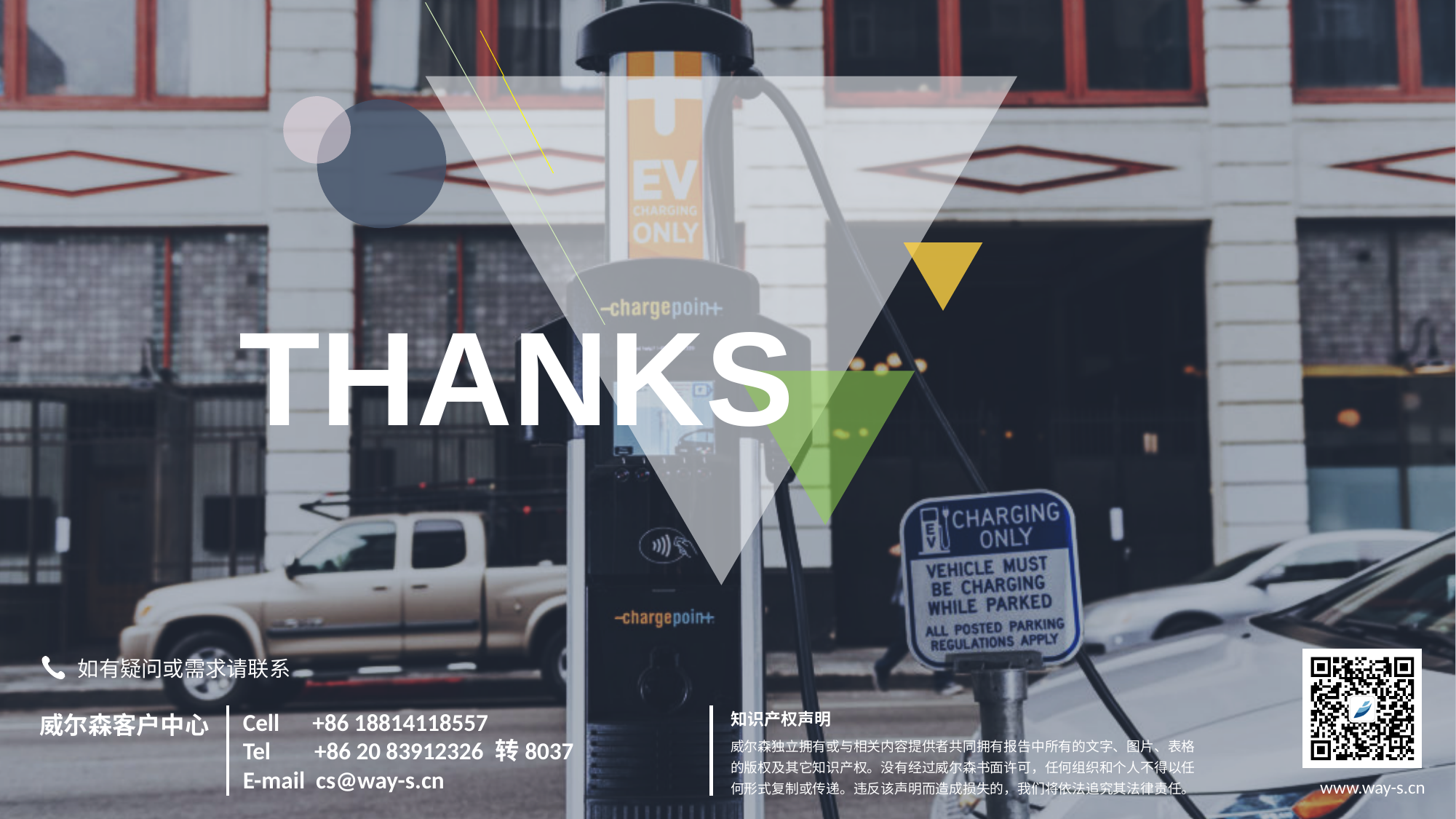

THANKS
 如有疑问或需求请联系

知识产权声明
威尔森独立拥有或与相关内容提供者共同拥有报告中所有的文字、图片、表格的版权及其它知识产权。没有经过威尔森书面许可，任何组织和个人不得以任何形式复制或传递。违反该声明而造成损失的，我们将依法追究其法律责任。
Cell      +86 18814118557
Tel        +86 20 83912326 转8037
E-mail  cs@way-s.cn
威尔森客户中心